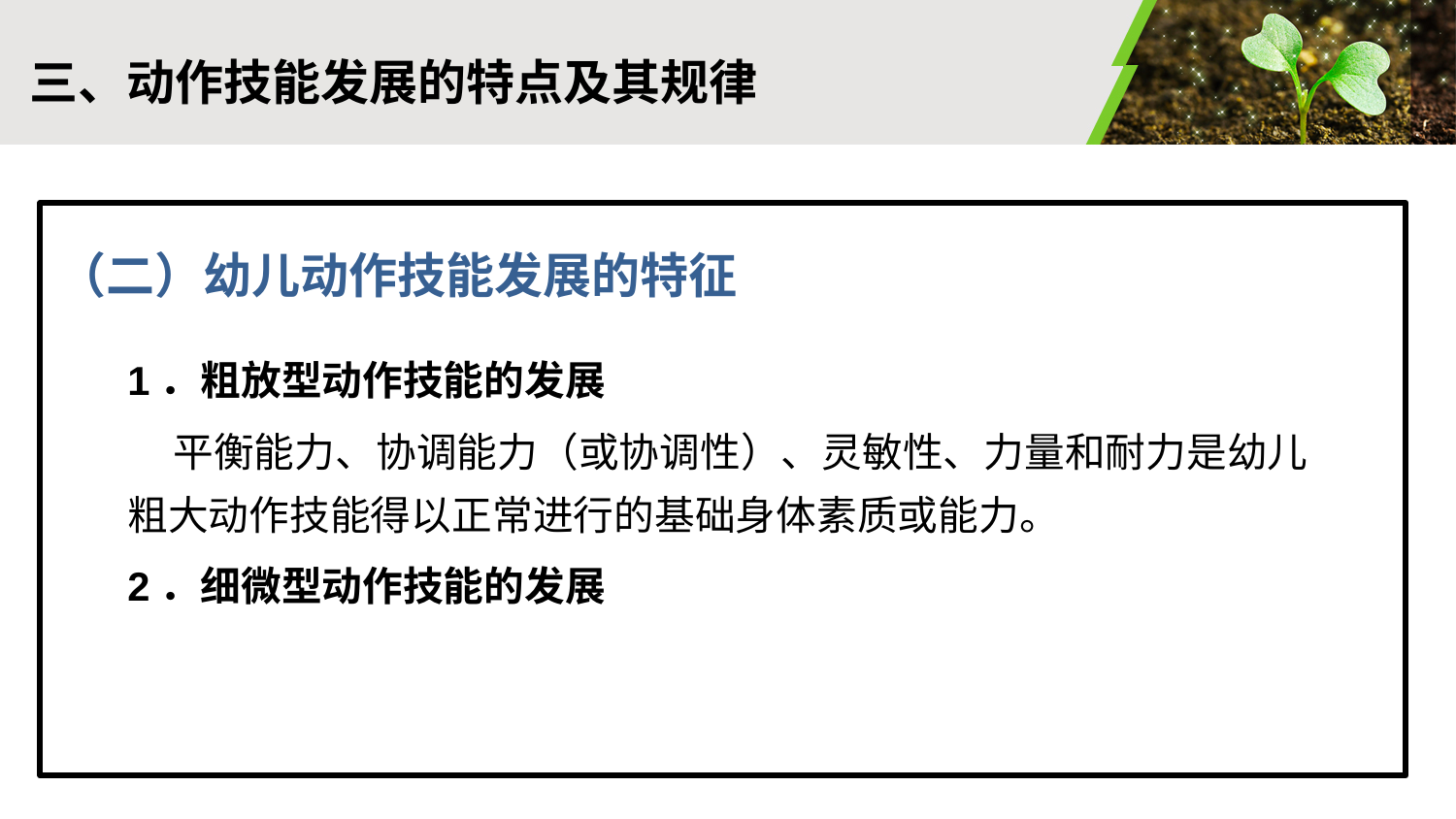

# 三、动作技能发展的特点及其规律

（二）幼儿动作技能发展的特征
1．粗放型动作技能的发展
    平衡能力、协调能力（或协调性）、灵敏性、力量和耐力是幼儿粗大动作技能得以正常进行的基础身体素质或能力。
2．细微型动作技能的发展